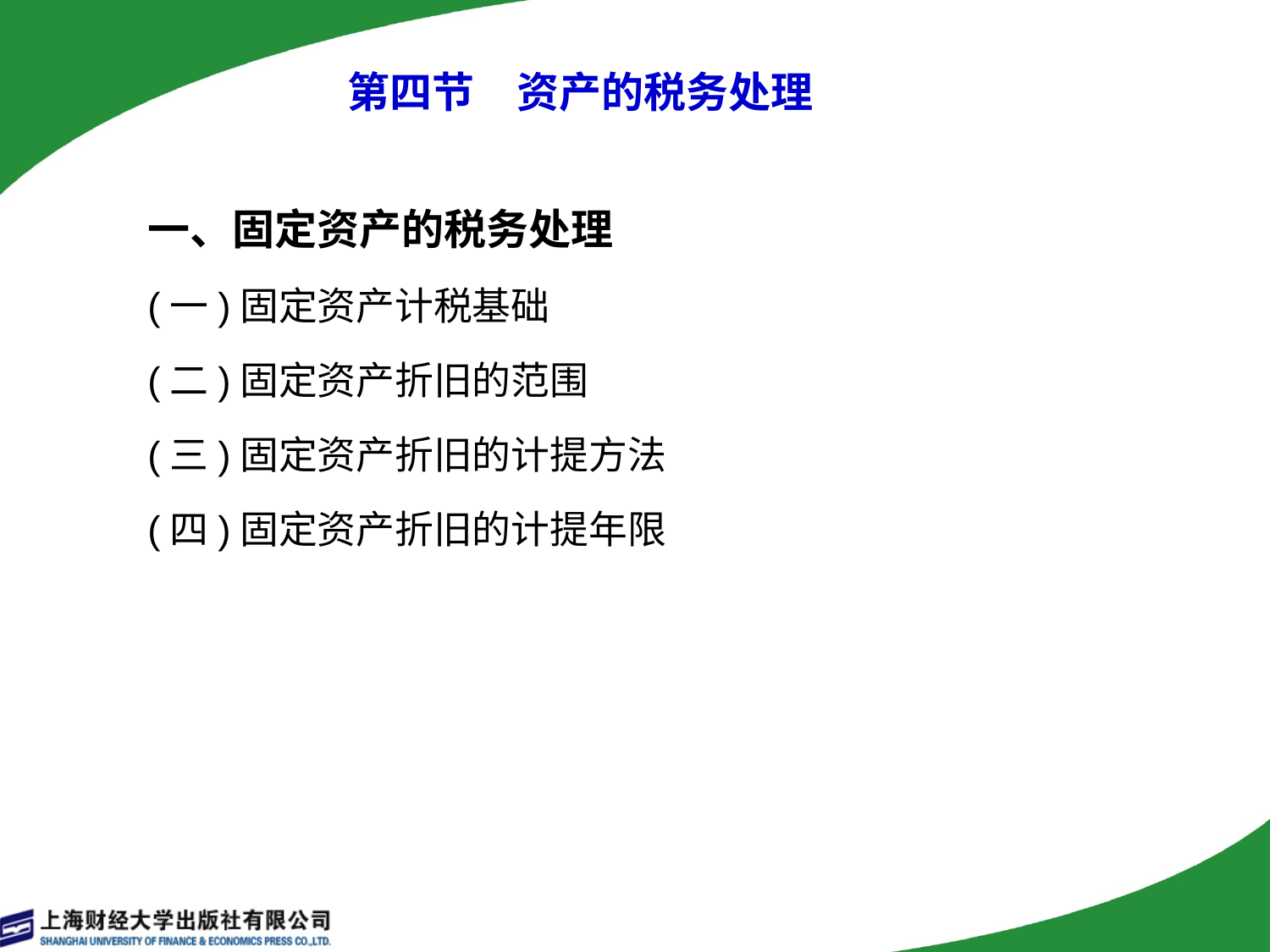

# 第四节　资产的税务处理
一、固定资产的税务处理
(一)固定资产计税基础
(二)固定资产折旧的范围
(三)固定资产折旧的计提方法
(四)固定资产折旧的计提年限